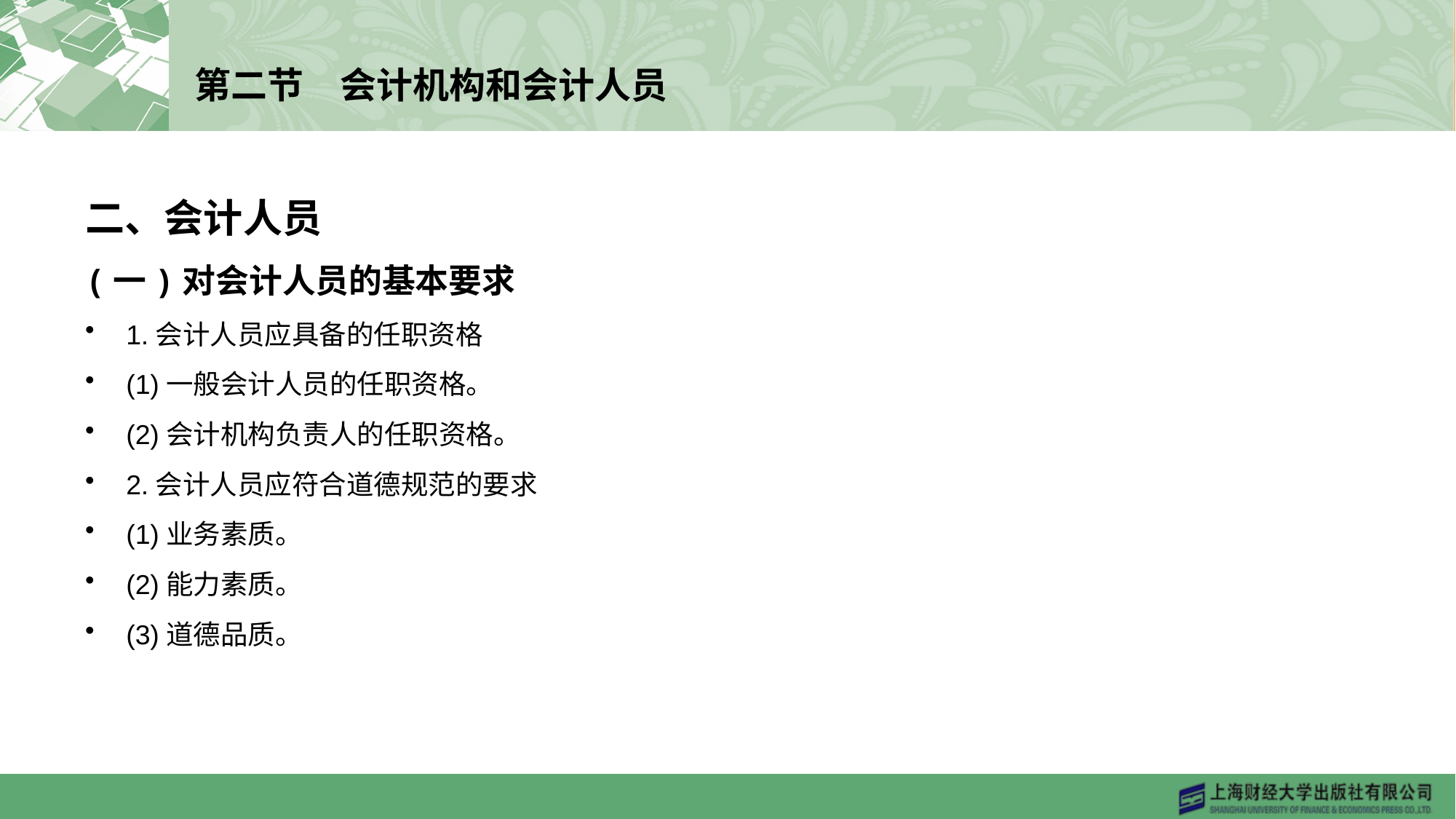

# 第二节　会计机构和会计人员
二、会计人员
(一)对会计人员的基本要求
1.会计人员应具备的任职资格
(1)一般会计人员的任职资格。
(2)会计机构负责人的任职资格。
2.会计人员应符合道德规范的要求
(1)业务素质。
(2)能力素质。
(3)道德品质。